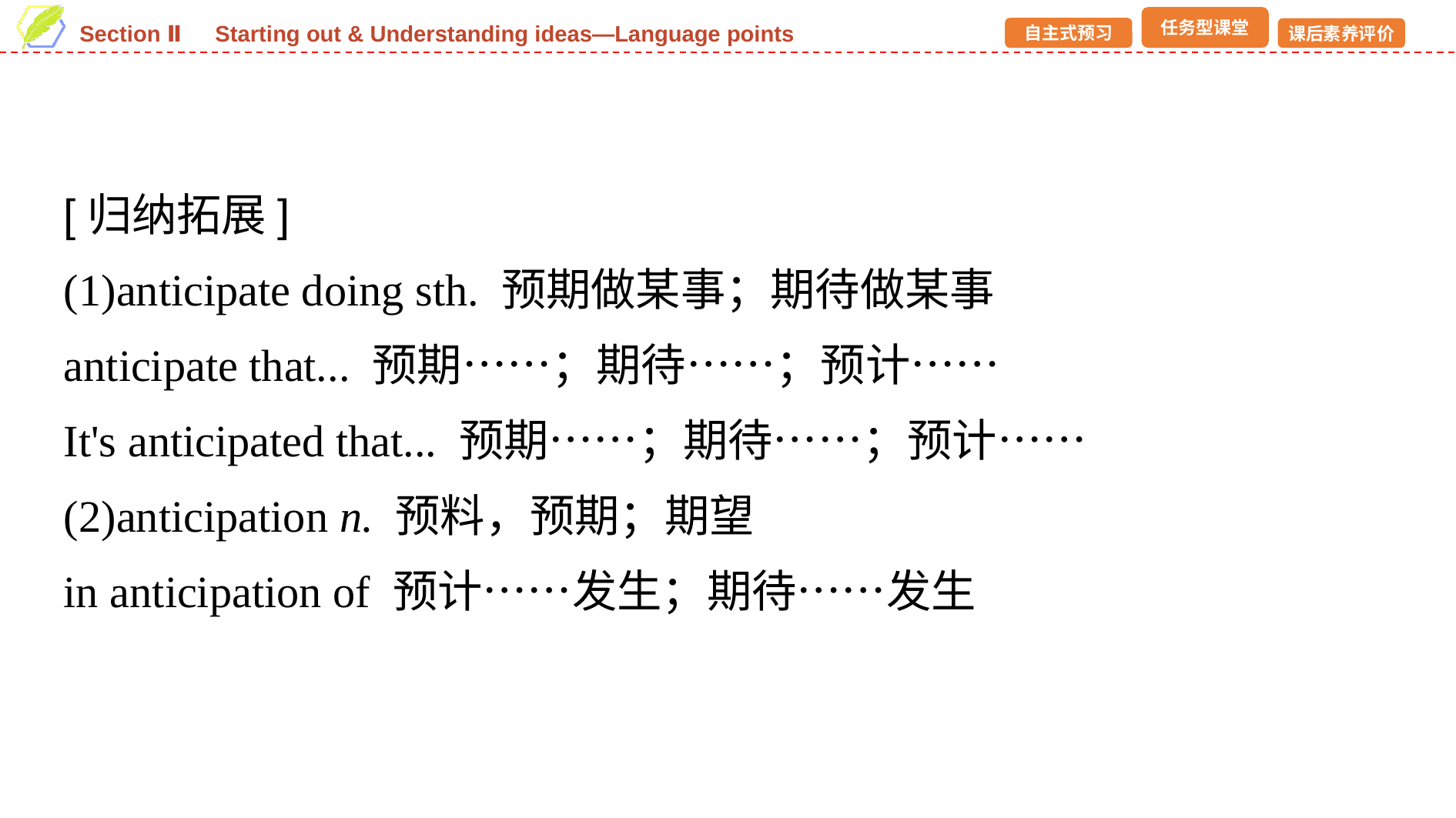

[归纳拓展]
(1)anticipate doing sth. 预期做某事；期待做某事
anticipate that... 预期……；期待……；预计……
It's anticipated that... 预期……；期待……；预计……
(2)anticipation n. 预料，预期；期望
in anticipation of 预计……发生；期待……发生